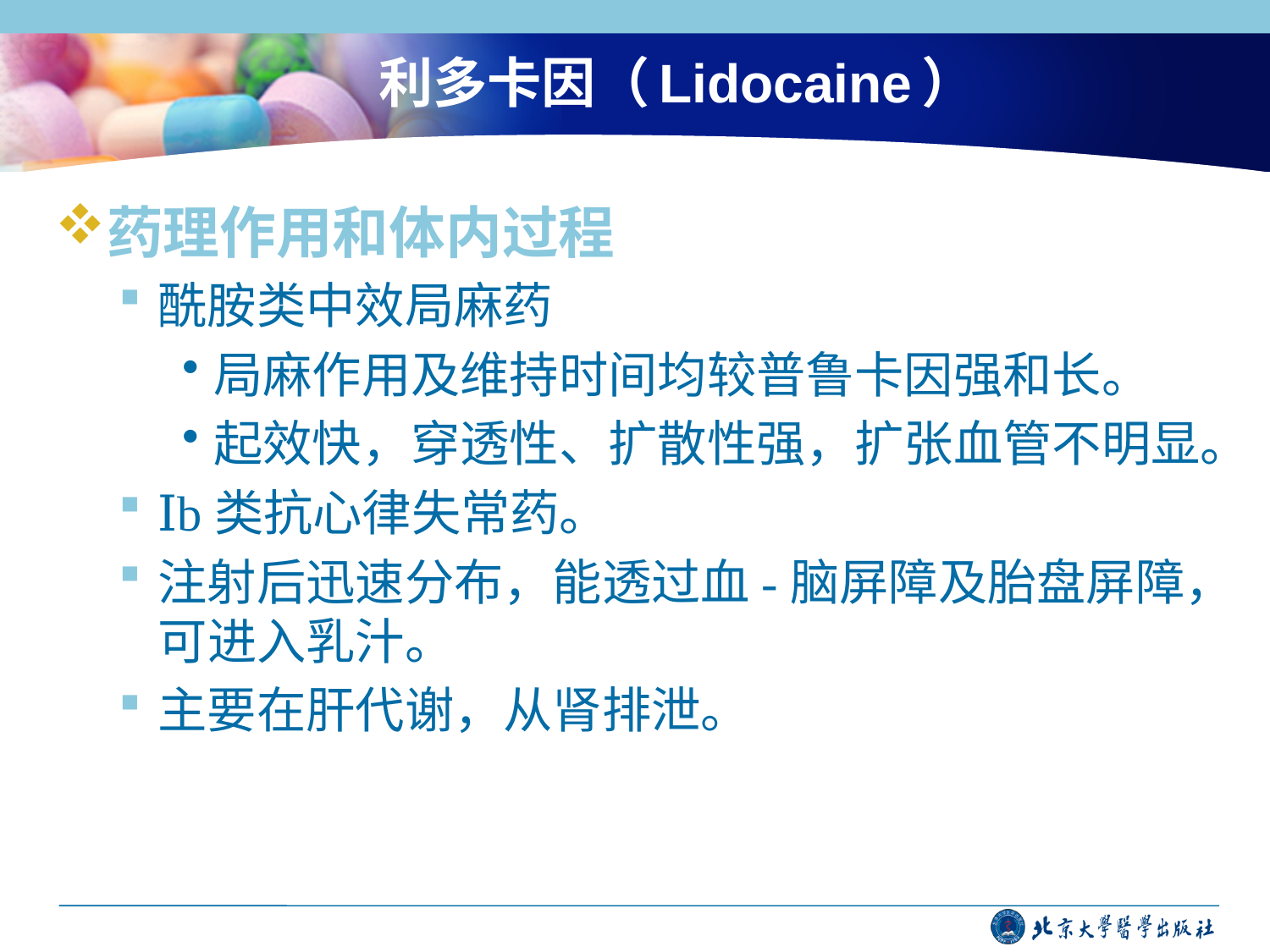

# 利多卡因（Lidocaine）
药理作用和体内过程
酰胺类中效局麻药
局麻作用及维持时间均较普鲁卡因强和长。
起效快，穿透性、扩散性强，扩张血管不明显。
Ⅰb类抗心律失常药。
注射后迅速分布，能透过血-脑屏障及胎盘屏障，可进入乳汁。
主要在肝代谢，从肾排泄。